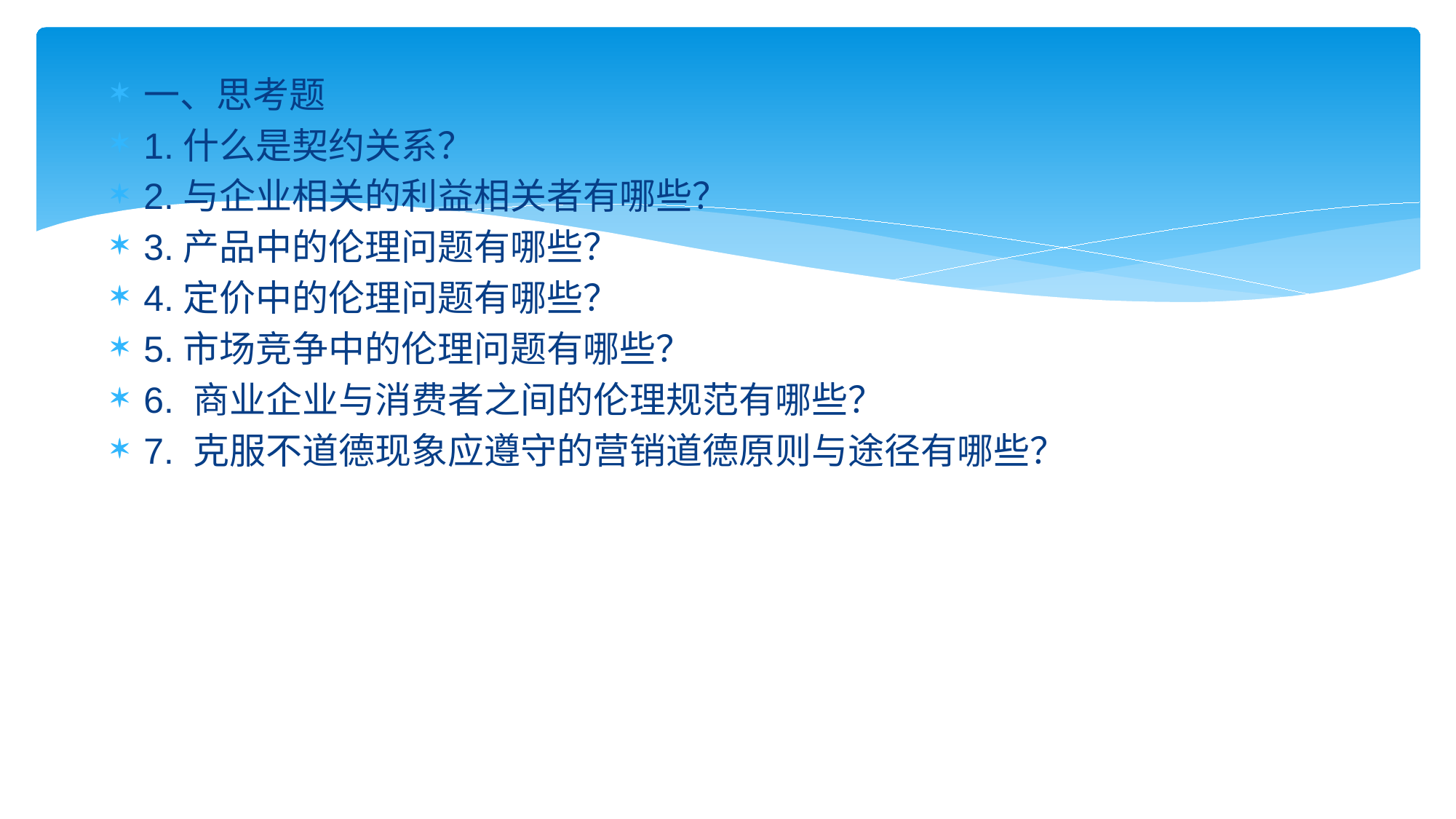

一、思考题
1.什么是契约关系？
2.与企业相关的利益相关者有哪些？
3.产品中的伦理问题有哪些？
4.定价中的伦理问题有哪些？
5.市场竞争中的伦理问题有哪些？
6. 商业企业与消费者之间的伦理规范有哪些？
7. 克服不道德现象应遵守的营销道德原则与途径有哪些？